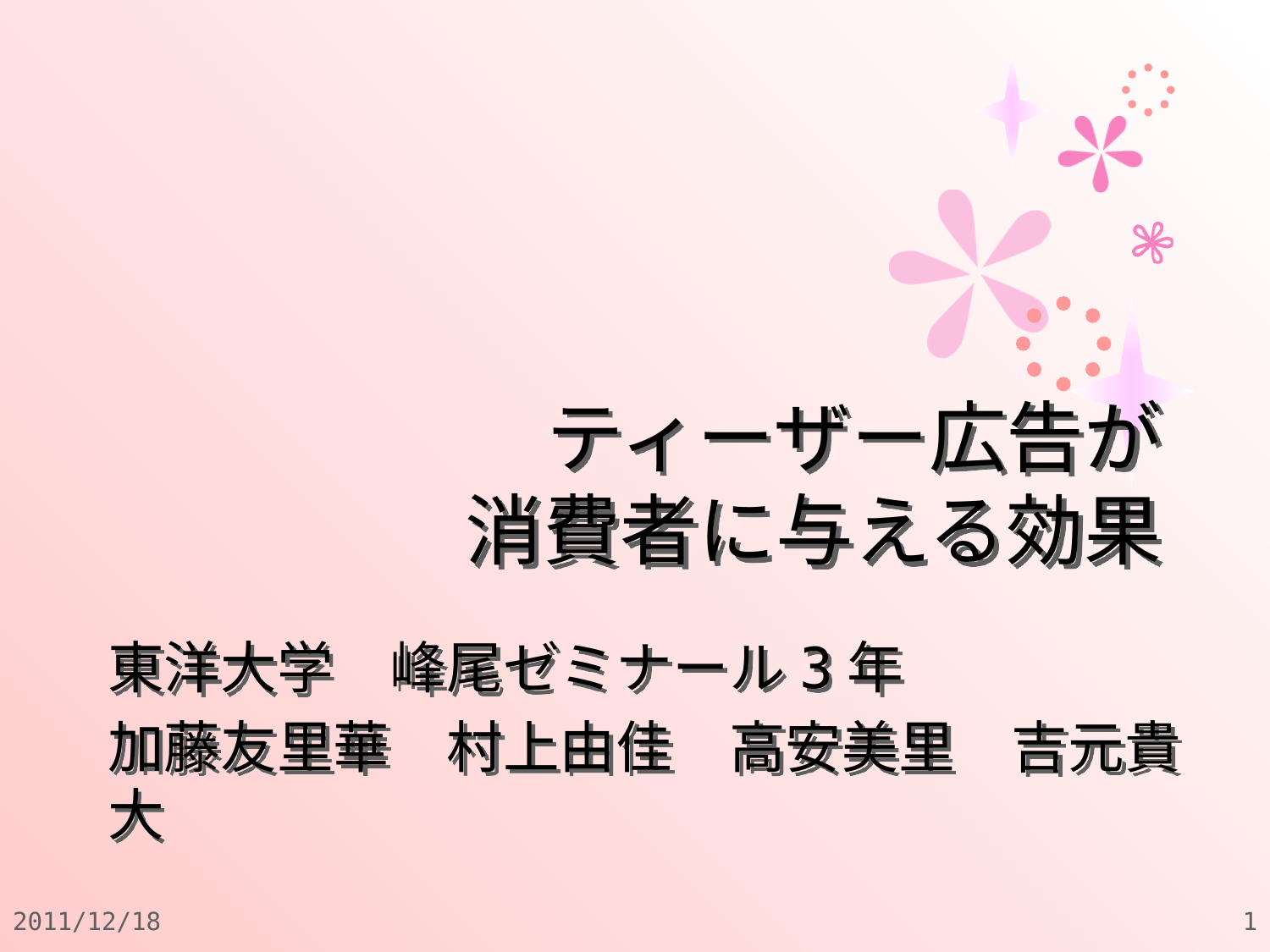

# ティーザー広告が 消費者に与える効果
東洋大学　峰尾ゼミナール3年
加藤友里華　村上由佳　高安美里　吉元貴大
2011/12/18
1